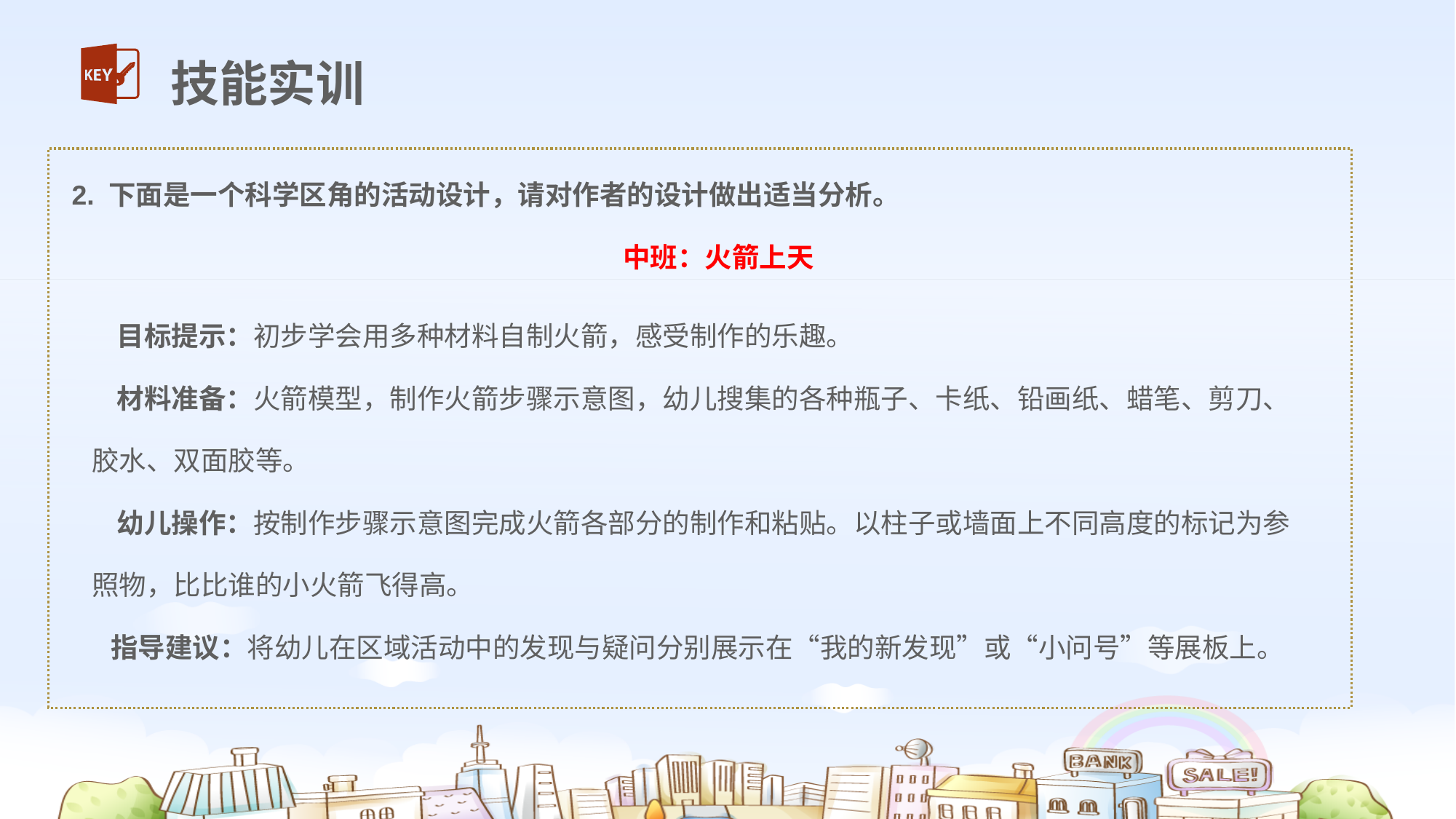

技能实训

2. 下面是一个科学区角的活动设计，请对作者的设计做出适当分析。
中班：火箭上天
   目标提示：初步学会用多种材料自制火箭，感受制作的乐趣。
   材料准备：火箭模型，制作火箭步骤示意图，幼儿搜集的各种瓶子、卡纸、铅画纸、蜡笔、剪刀、胶水、双面胶等。
   幼儿操作：按制作步骤示意图完成火箭各部分的制作和粘贴。以柱子或墙面上不同高度的标记为参照物，比比谁的小火箭飞得高。
  指导建议：将幼儿在区域活动中的发现与疑问分别展示在“我的新发现”或“小问号”等展板上。